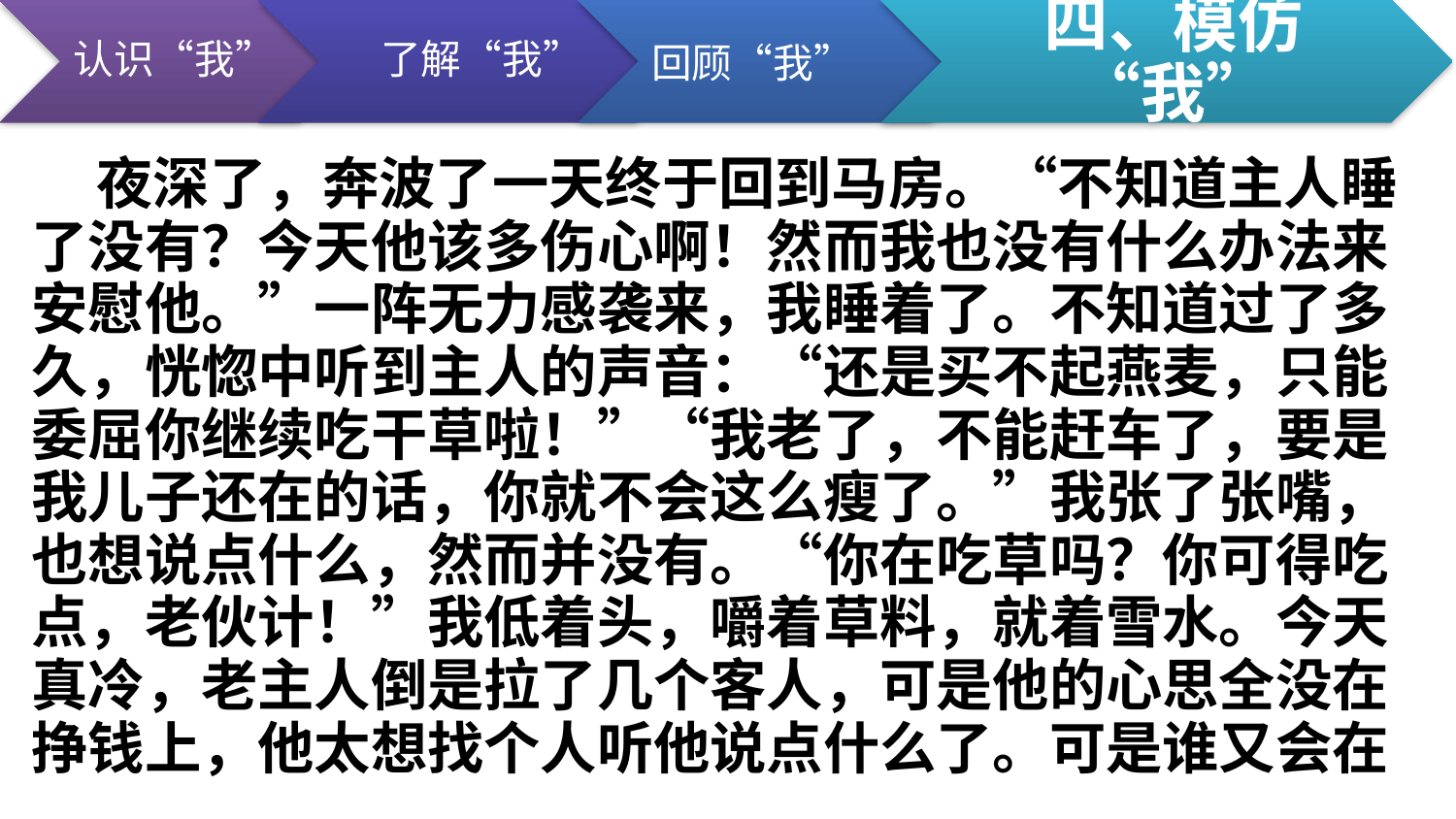

认识“我”
了解“我”
回顾“我”
四、模仿“我”
    夜深了，奔波了一天终于回到马房。“不知道主人睡了没有？今天他该多伤心啊！然而我也没有什么办法来安慰他。”一阵无力感袭来，我睡着了。不知道过了多久，恍惚中听到主人的声音：“还是买不起燕麦，只能委屈你继续吃干草啦！”“我老了，不能赶车了，要是我儿子还在的话，你就不会这么瘦了。”我张了张嘴，也想说点什么，然而并没有。“你在吃草吗？你可得吃点，老伙计！”我低着头，嚼着草料，就着雪水。今天真冷，老主人倒是拉了几个客人，可是他的心思全没在挣钱上，他太想找个人听他说点什么了。可是谁又会在